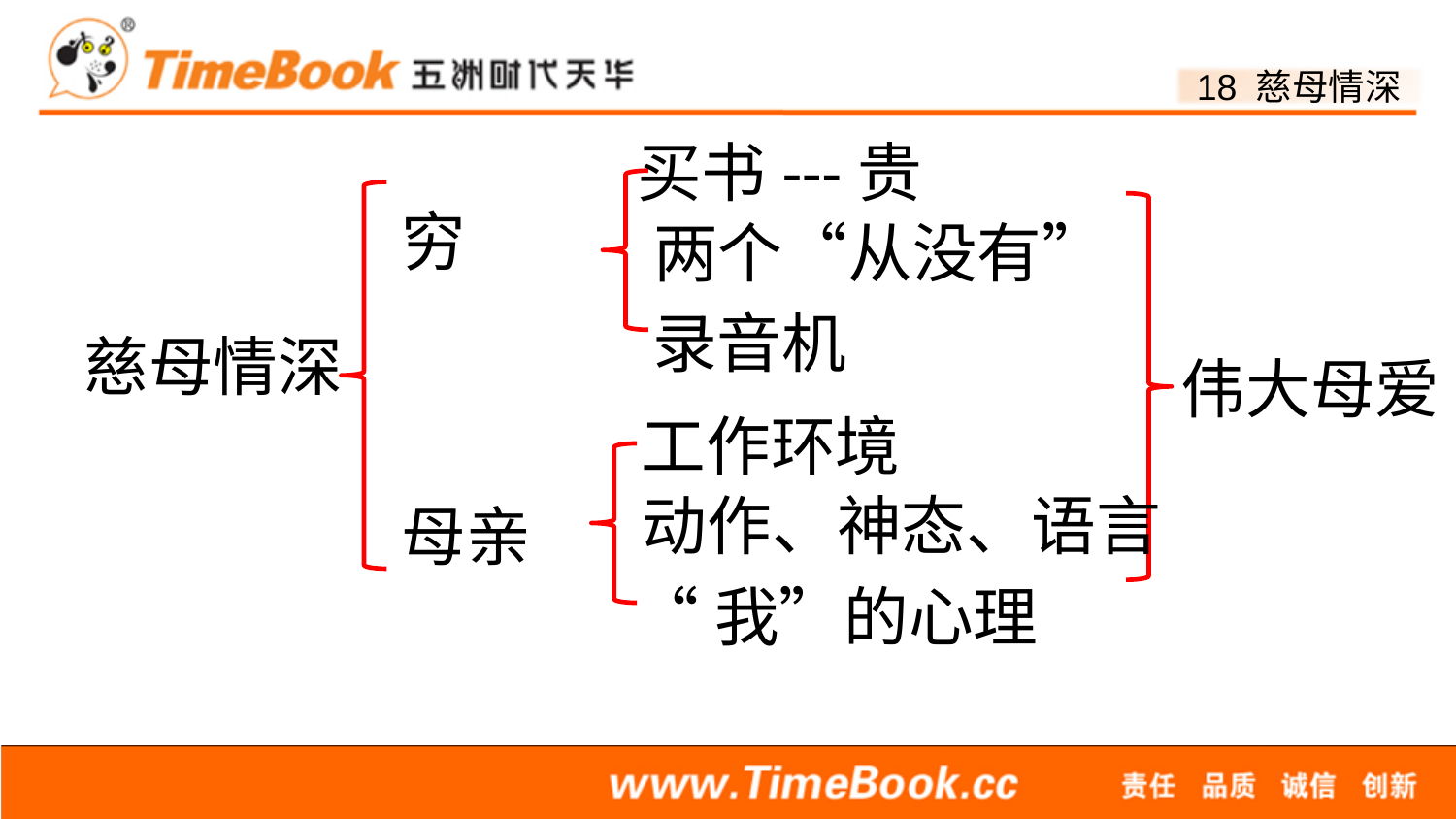

买书---贵

穷

两个“从没有”
录音机
慈母情深
伟大母爱
工作环境

动作、神态、语言
母亲
“我”的心理